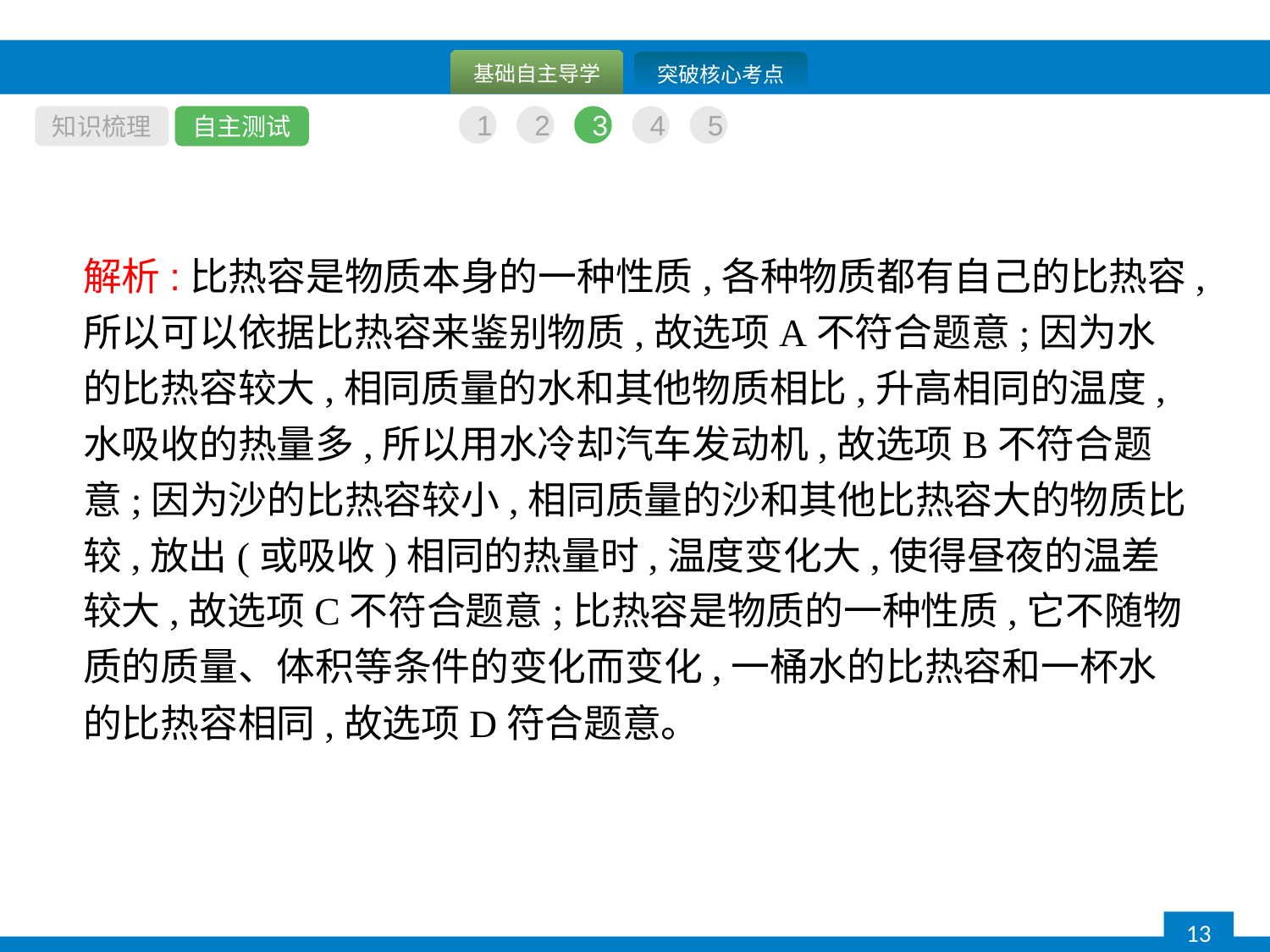

知识梳理
自主测试
1
2
3
4
5
解析:比热容是物质本身的一种性质,各种物质都有自己的比热容,所以可以依据比热容来鉴别物质,故选项A不符合题意;因为水的比热容较大,相同质量的水和其他物质相比,升高相同的温度,水吸收的热量多,所以用水冷却汽车发动机,故选项B不符合题意;因为沙的比热容较小,相同质量的沙和其他比热容大的物质比较,放出(或吸收)相同的热量时,温度变化大,使得昼夜的温差较大,故选项C不符合题意;比热容是物质的一种性质,它不随物质的质量、体积等条件的变化而变化,一桶水的比热容和一杯水的比热容相同,故选项D符合题意。